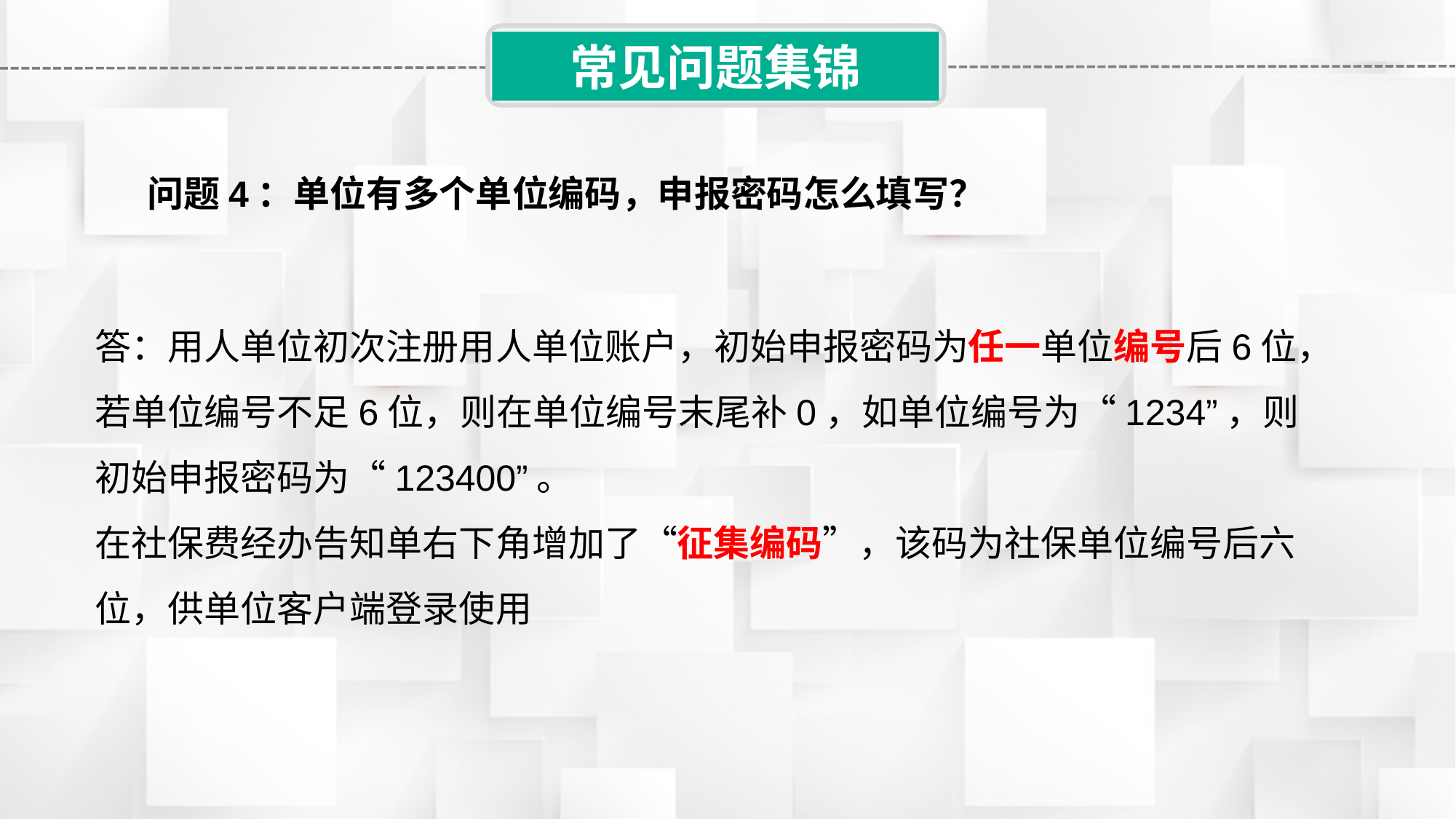

常见问题集锦
问题4：单位有多个单位编码，申报密码怎么填写？
答：用人单位初次注册用人单位账户，初始申报密码为任一单位编号后6位，若单位编号不足6位，则在单位编号末尾补0，如单位编号为“1234”，则初始申报密码为“123400”。
在社保费经办告知单右下角增加了“征集编码”，该码为社保单位编号后六位，供单位客户端登录使用